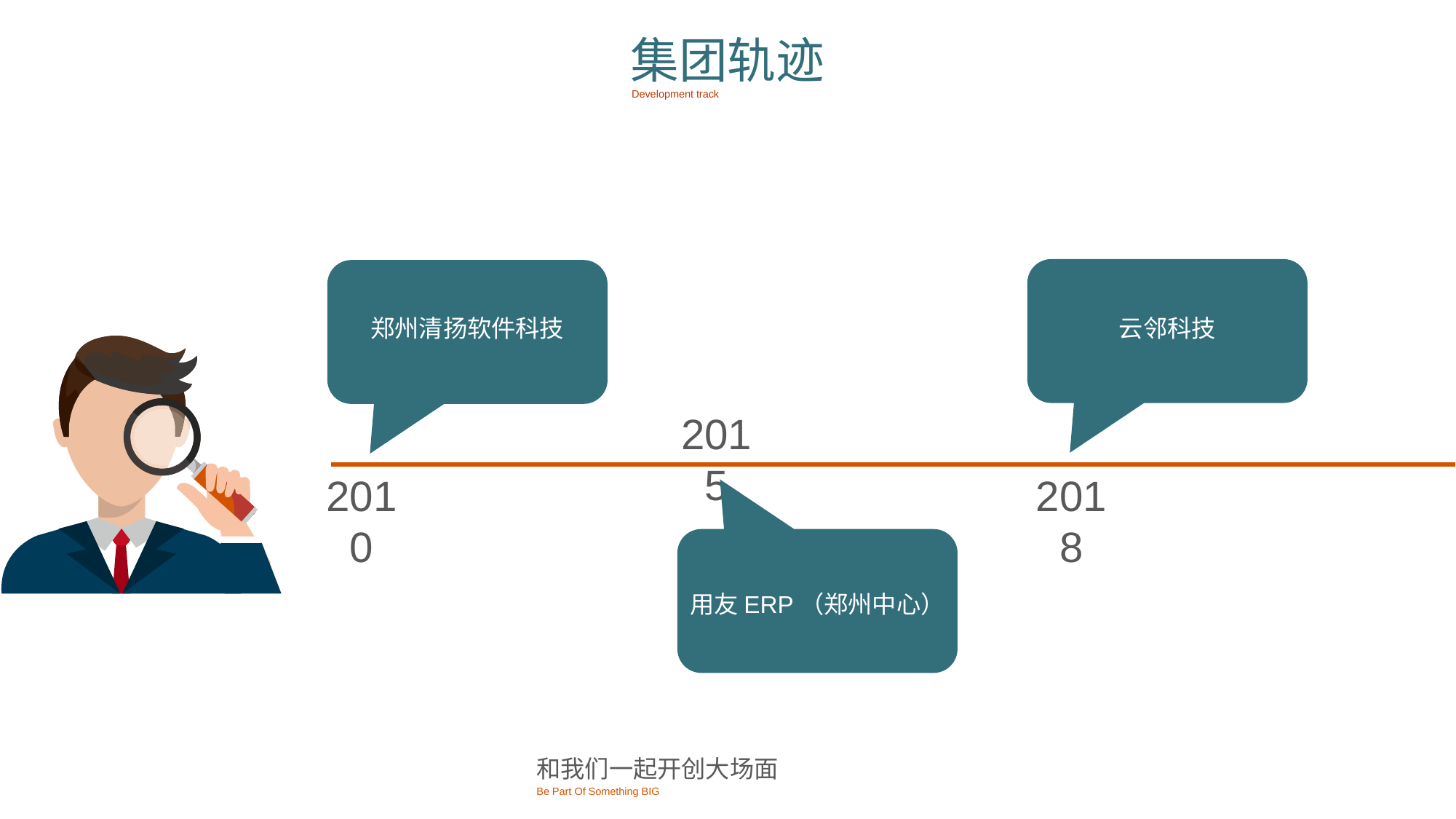

集团轨迹
Development track

云邻科技

郑州清扬软件科技
成立陕西同达矿业有限公司，年产铁矿30万吨、铁精粉10万吨

2015

2010
2018

用友ERP（郑州中心）